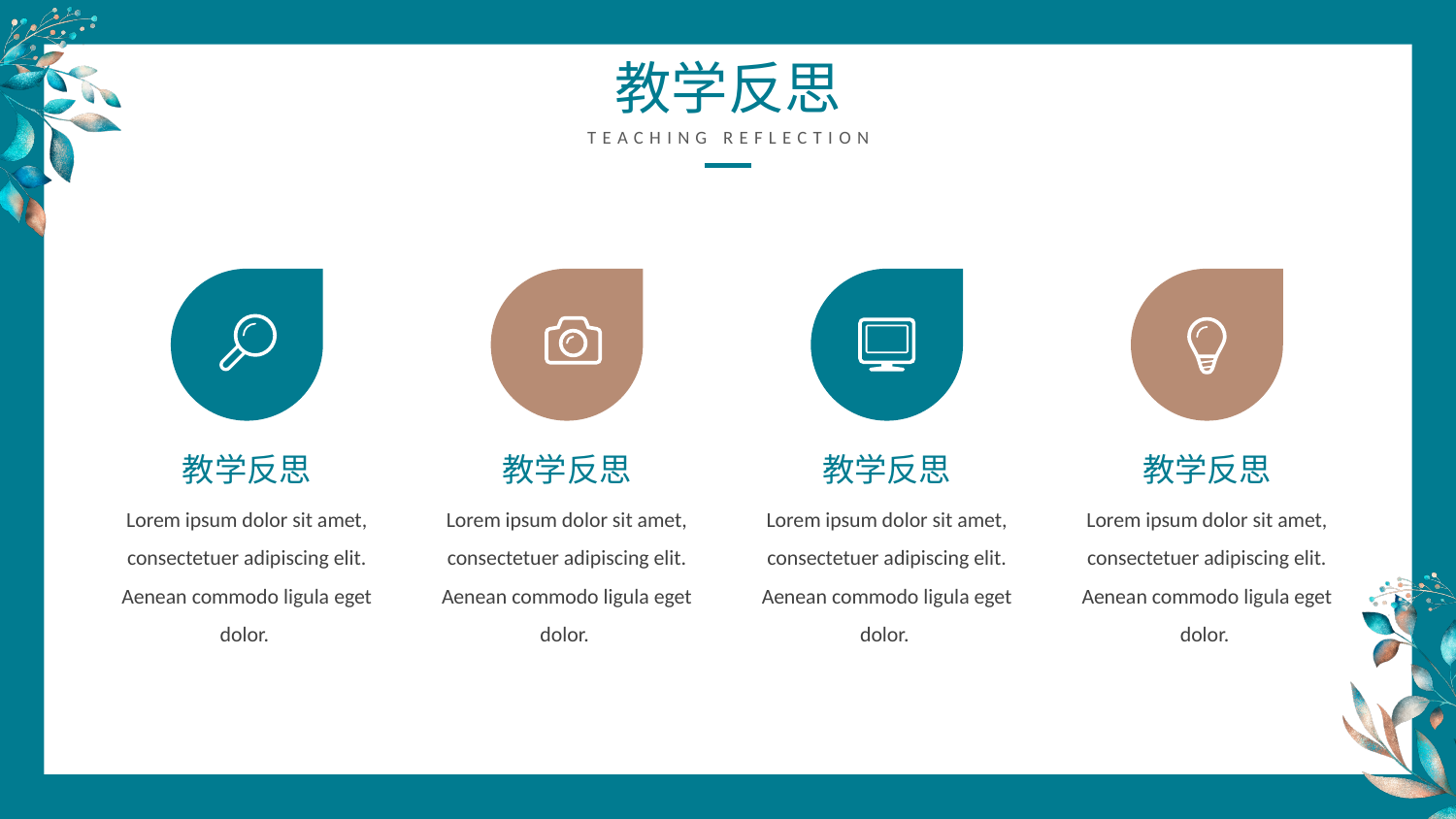

教学反思
TEACHING REFLECTION

教学反思
教学反思
教学反思
教学反思
Lorem ipsum dolor sit amet, consectetuer adipiscing elit. Aenean commodo ligula eget dolor.
Lorem ipsum dolor sit amet, consectetuer adipiscing elit. Aenean commodo ligula eget dolor.
Lorem ipsum dolor sit amet, consectetuer adipiscing elit. Aenean commodo ligula eget dolor.
Lorem ipsum dolor sit amet, consectetuer adipiscing elit. Aenean commodo ligula eget dolor.